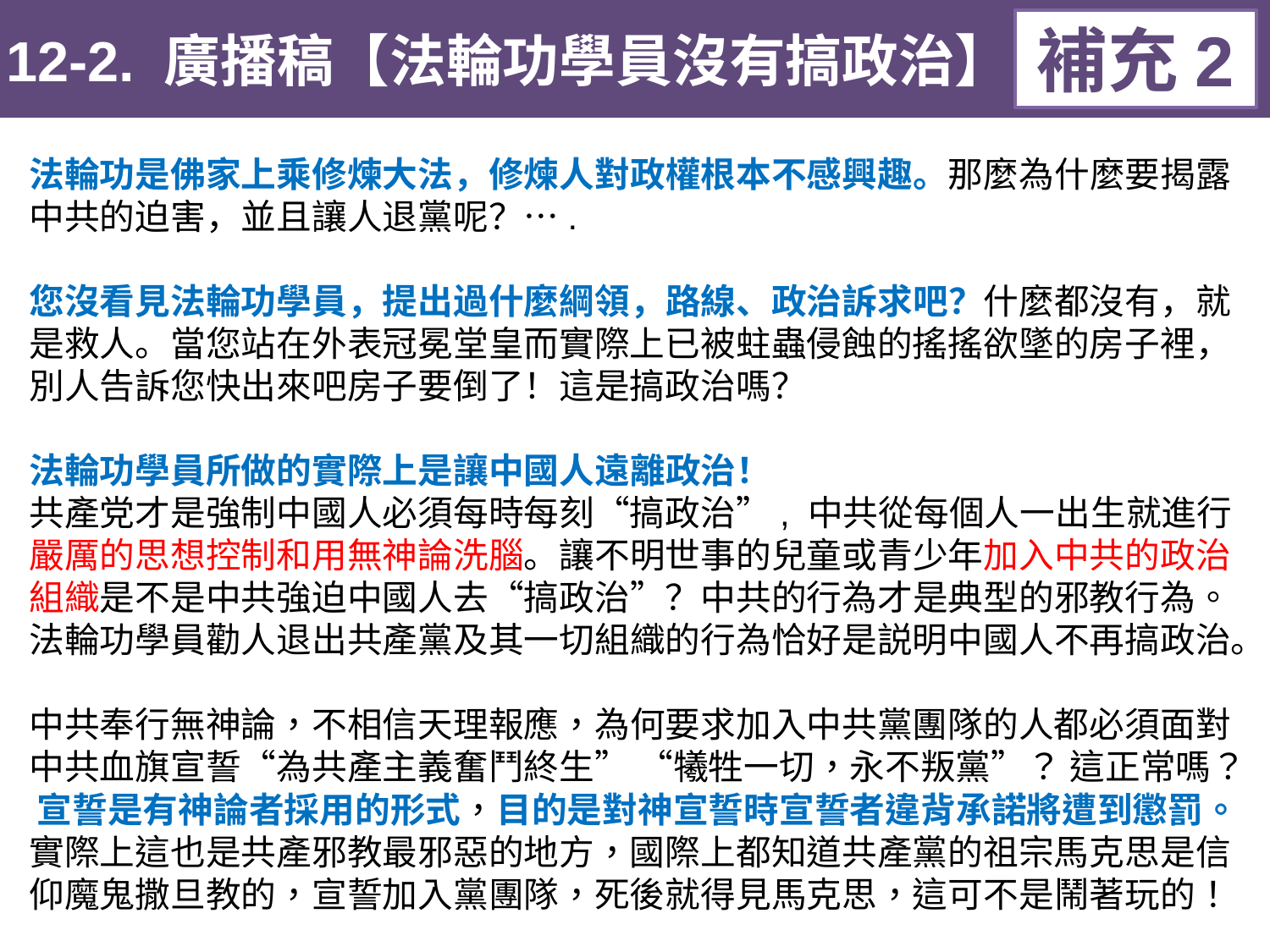

12-2. 廣播稿【法輪功學員沒有搞政治】
補充2
法輪功是佛家上乘修煉大法，修煉人對政權根本不感興趣。那麼為什麼要揭露中共的迫害，並且讓人退黨呢？….

您沒看見法輪功學員，提出過什麼綱領，路線、政治訴求吧？什麼都沒有，就是救人。當您站在外表冠冕堂皇而實際上已被蛀蟲侵蝕的搖搖欲墜的房子裡，別人告訴您快出來吧房子要倒了！這是搞政治嗎？

法輪功學員所做的實際上是讓中國人遠離政治！
共產党才是強制中國人必須每時每刻“搞政治”, 中共從每個人一出生就進行嚴厲的思想控制和用無神論洗腦。讓不明世事的兒童或青少年加入中共的政治組織是不是中共強迫中國人去“搞政治”？中共的行為才是典型的邪教行為。
法輪功學員勸人退出共產黨及其一切組織的行為恰好是説明中國人不再搞政治。

中共奉行無神論，不相信天理報應，為何要求加入中共黨團隊的人都必須面對中共血旗宣誓“為共產主義奮鬥終生” “犧牲一切，永不叛黨”？ 這正常嗎？ 宣誓是有神論者採用的形式，目的是對神宣誓時宣誓者違背承諾將遭到懲罰。實際上這也是共產邪教最邪惡的地方，國際上都知道共產黨的祖宗馬克思是信仰魔鬼撒旦教的，宣誓加入黨團隊，死後就得見馬克思，這可不是鬧著玩的！